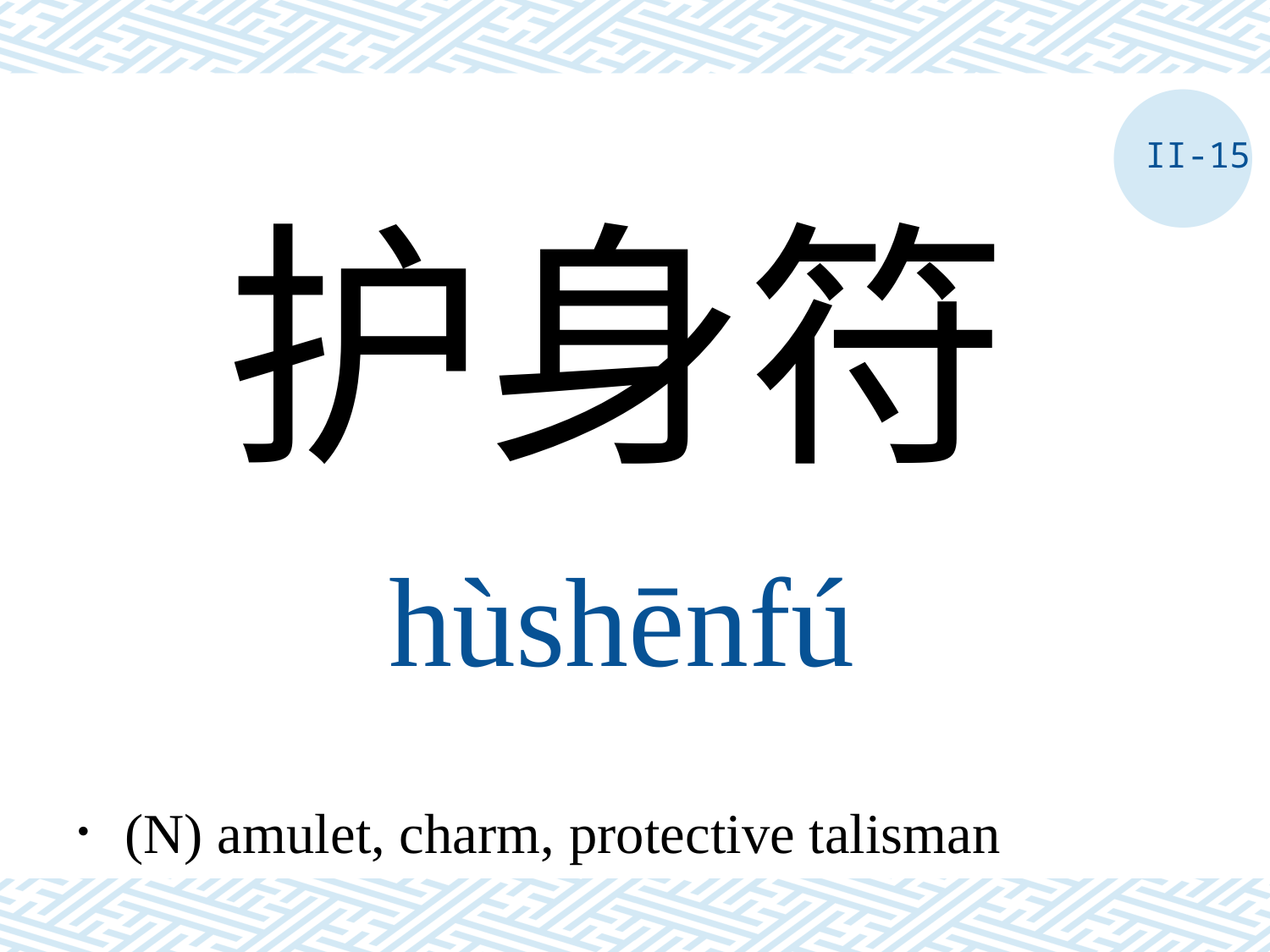

II-15

护身符
hùshēnfú
．(N) amulet, charm, protective talisman